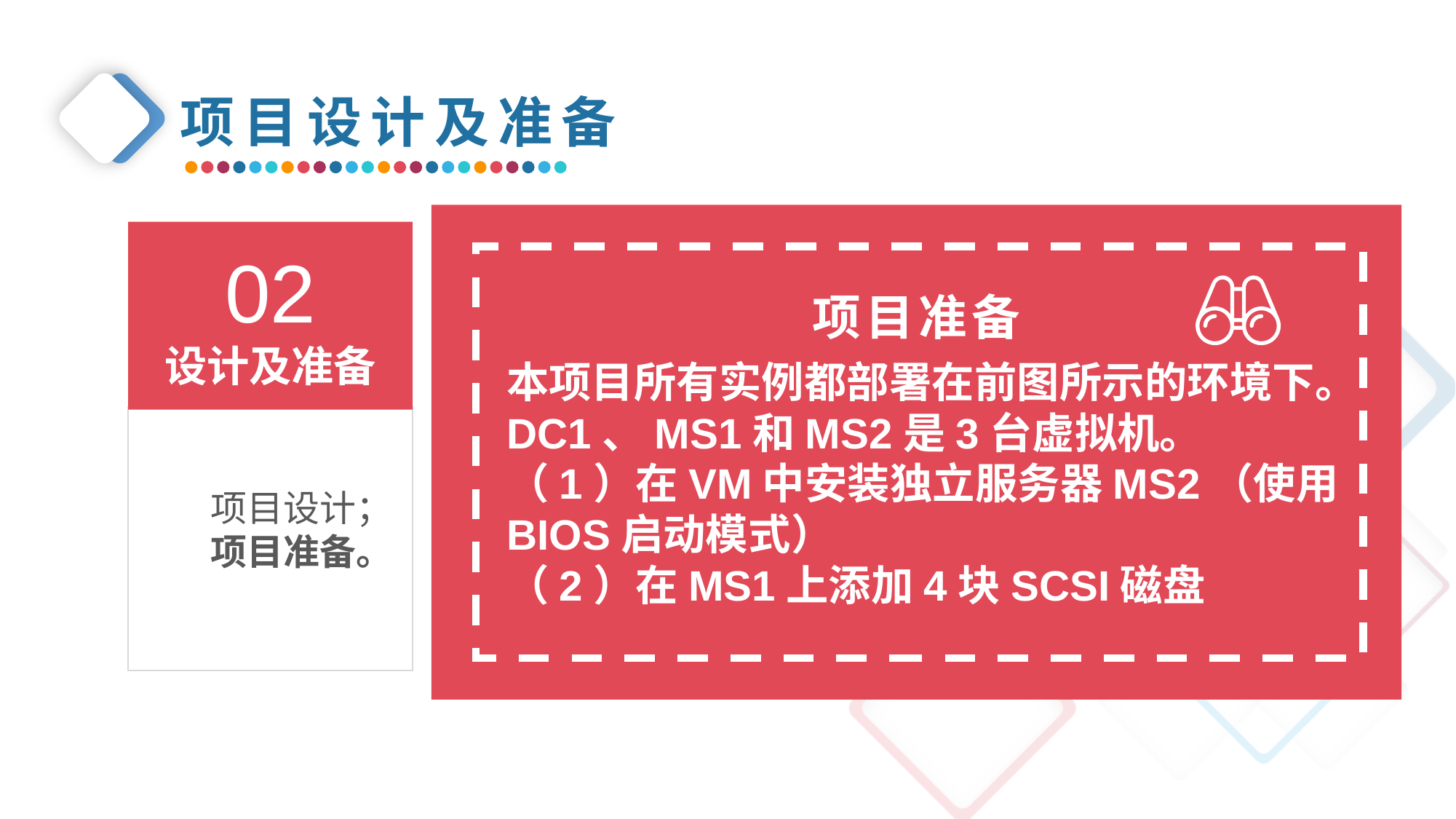

项目设计及准备

02
设计及准备

项目准备

本项目所有实例都部署在前图所示的环境下。DC1、MS1和MS2是3台虚拟机。
（1）在VM中安装独立服务器MS2（使用BIOS启动模式）
（2）在MS1上添加4块SCSI磁盘

项目设计；
项目准备。